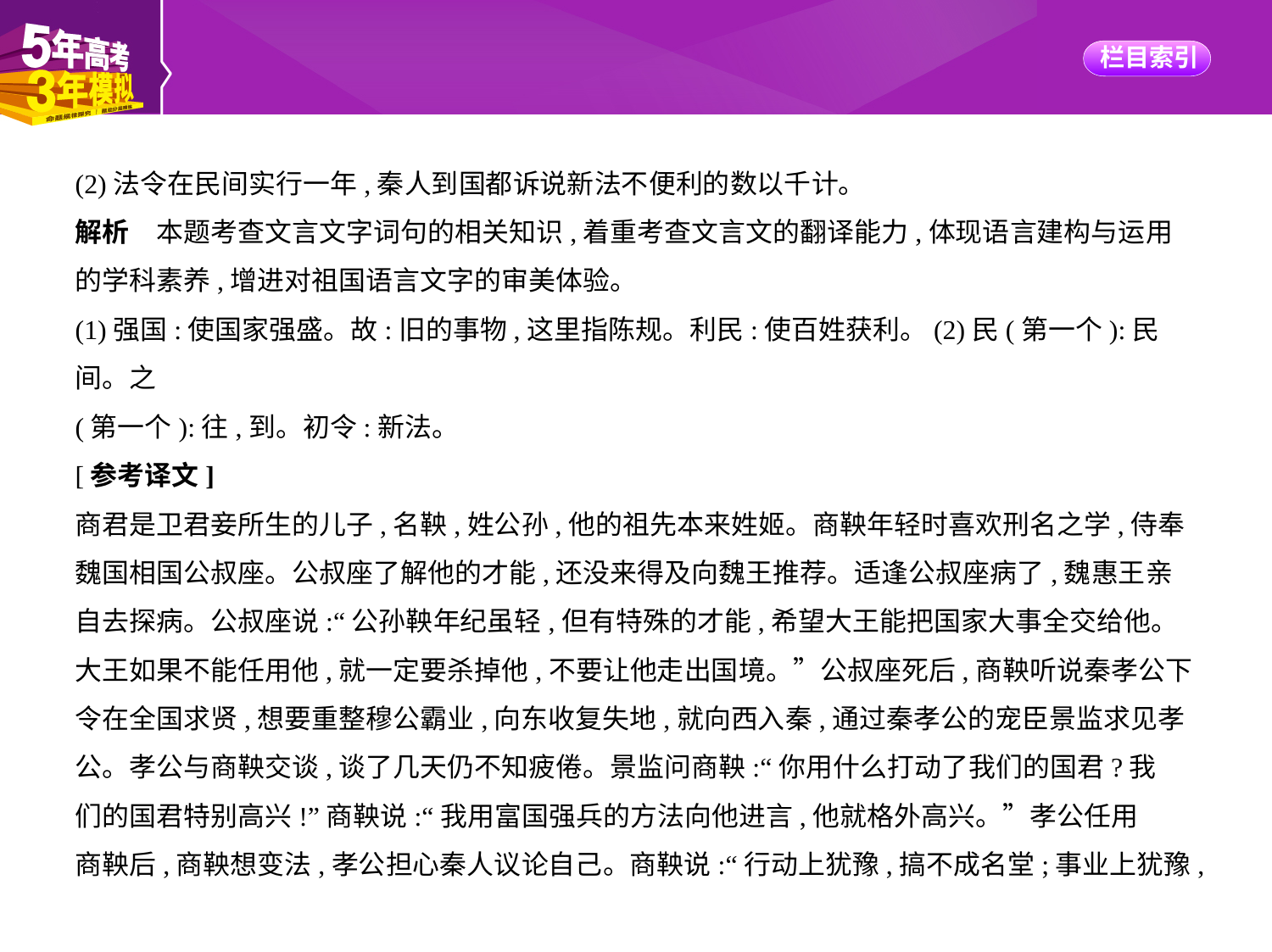

(2)法令在民间实行一年,秦人到国都诉说新法不便利的数以千计。
解析　本题考查文言文字词句的相关知识,着重考查文言文的翻译能力,体现语言建构与运用
的学科素养,增进对祖国语言文字的审美体验。
(1)强国:使国家强盛。故:旧的事物,这里指陈规。利民:使百姓获利。(2)民(第一个):民间。之
(第一个):往,到。初令:新法。
[参考译文]
商君是卫君妾所生的儿子,名鞅,姓公孙,他的祖先本来姓姬。商鞅年轻时喜欢刑名之学,侍奉
魏国相国公叔座。公叔座了解他的才能,还没来得及向魏王推荐。适逢公叔座病了,魏惠王亲
自去探病。公叔座说:“公孙鞅年纪虽轻,但有特殊的才能,希望大王能把国家大事全交给他。
大王如果不能任用他,就一定要杀掉他,不要让他走出国境。”公叔座死后,商鞅听说秦孝公下
令在全国求贤,想要重整穆公霸业,向东收复失地,就向西入秦,通过秦孝公的宠臣景监求见孝
公。孝公与商鞅交谈,谈了几天仍不知疲倦。景监问商鞅:“你用什么打动了我们的国君?我
们的国君特别高兴!”商鞅说:“我用富国强兵的方法向他进言,他就格外高兴。”孝公任用
商鞅后,商鞅想变法,孝公担心秦人议论自己。商鞅说:“行动上犹豫,搞不成名堂;事业上犹豫,